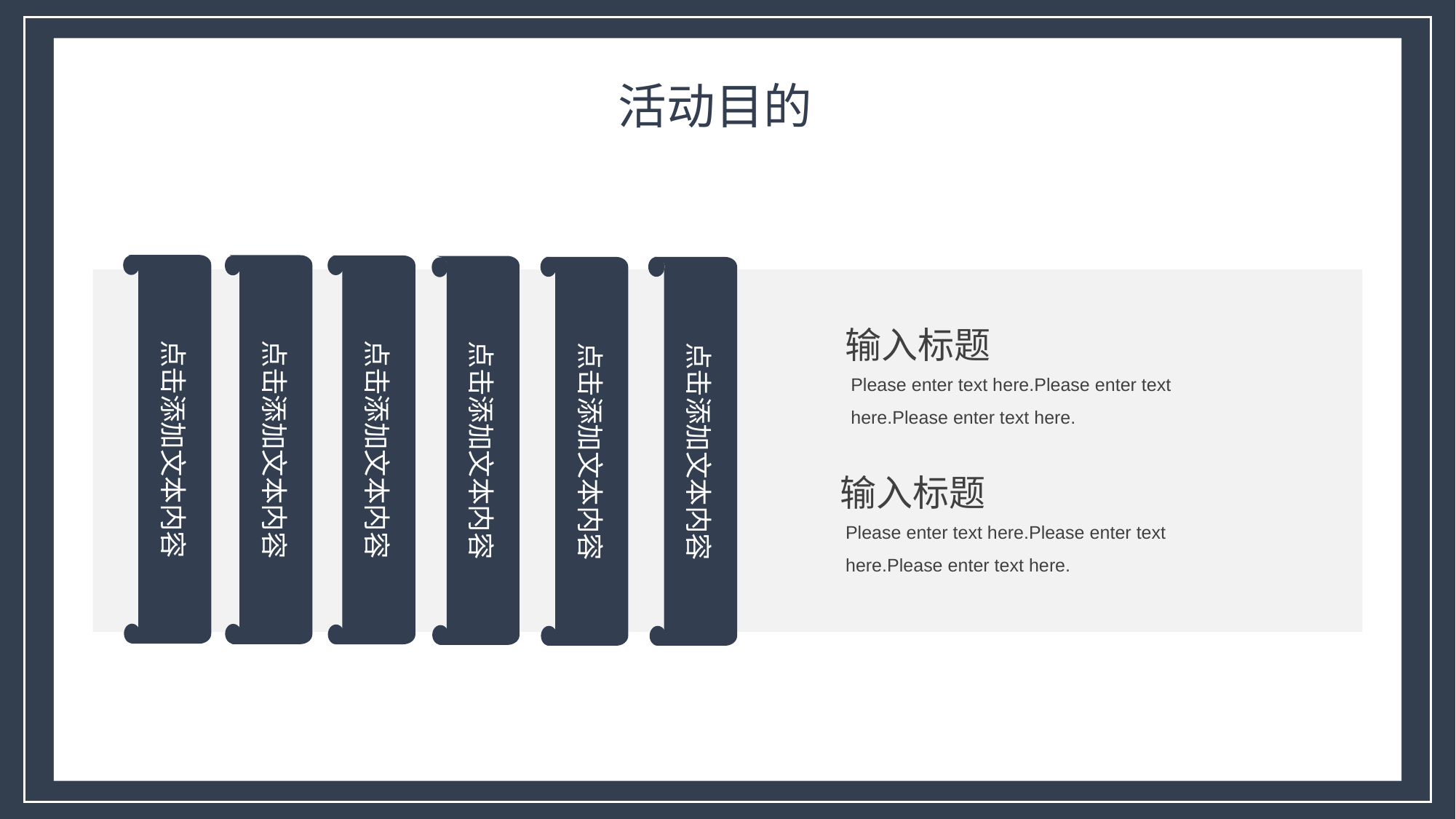

活动目的
点击添加文本内容

点击添加文本内容

点击添加文本内容

点击添加文本内容

点击添加文本内容

点击添加文本内容

。
输入标题
Please enter text here.Please enter text here.Please enter text here.
输入标题
Please enter text here.Please enter text here.Please enter text here.